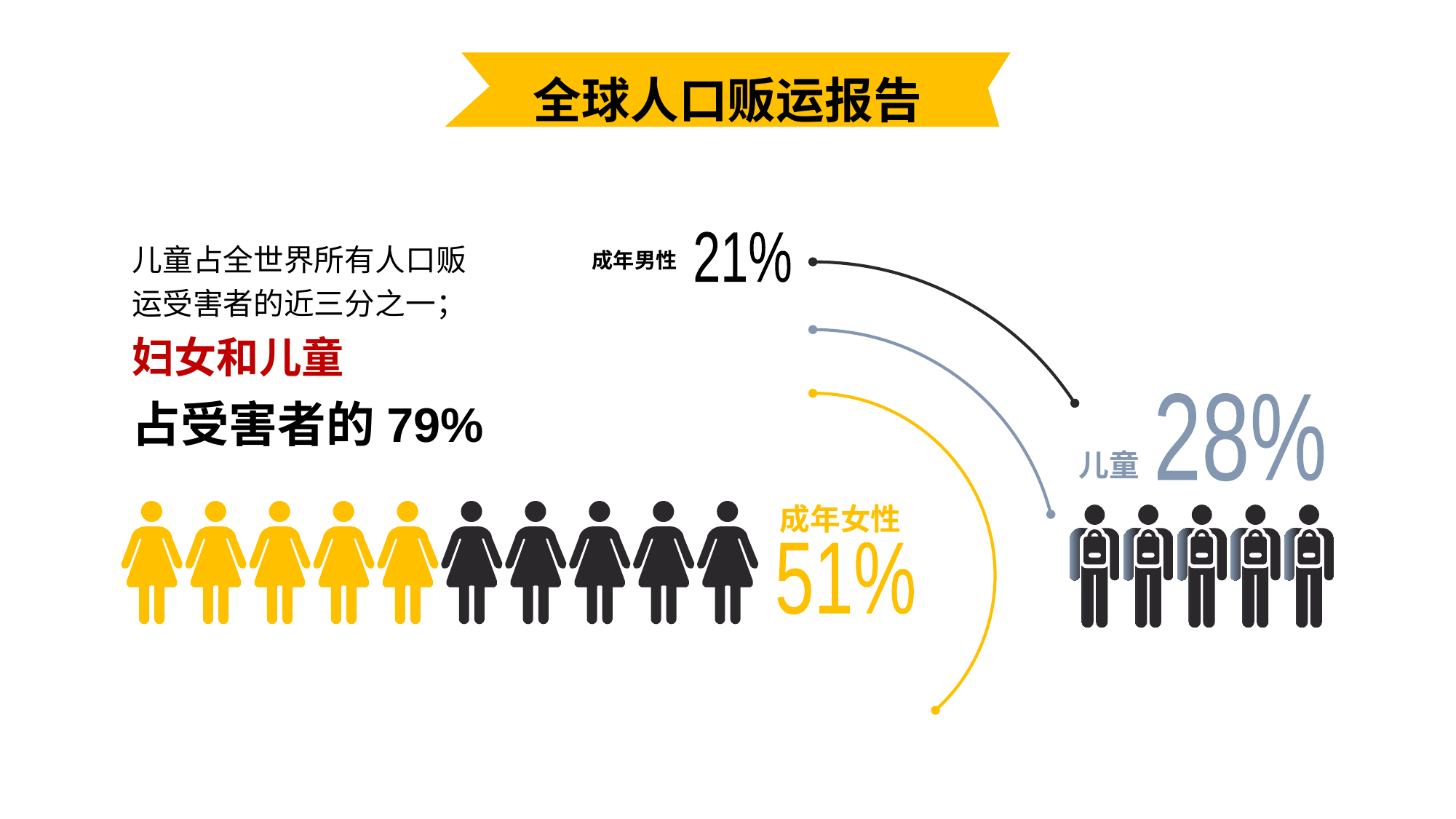

全球人口贩运报告
儿童占全世界所有人口贩运受害者的近三分之一；妇女和儿童
占受害者的79%
21%
成年男性

28%
儿童

成年女性

51%